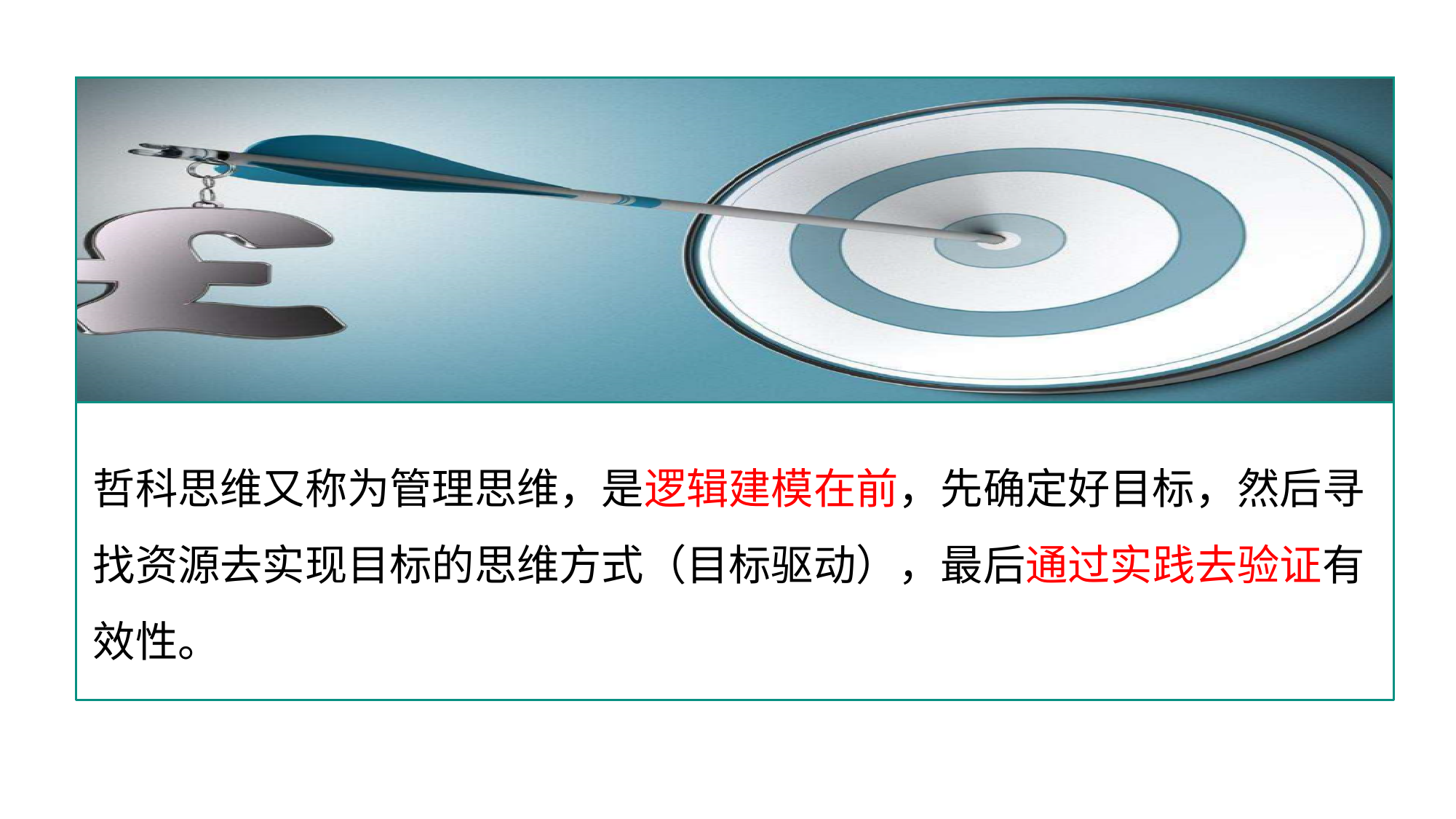

哲科思维又称为管理思维，是逻辑建模在前，先确定好目标，然后寻找资源去实现目标的思维方式（目标驱动），最后通过实践去验证有效性。